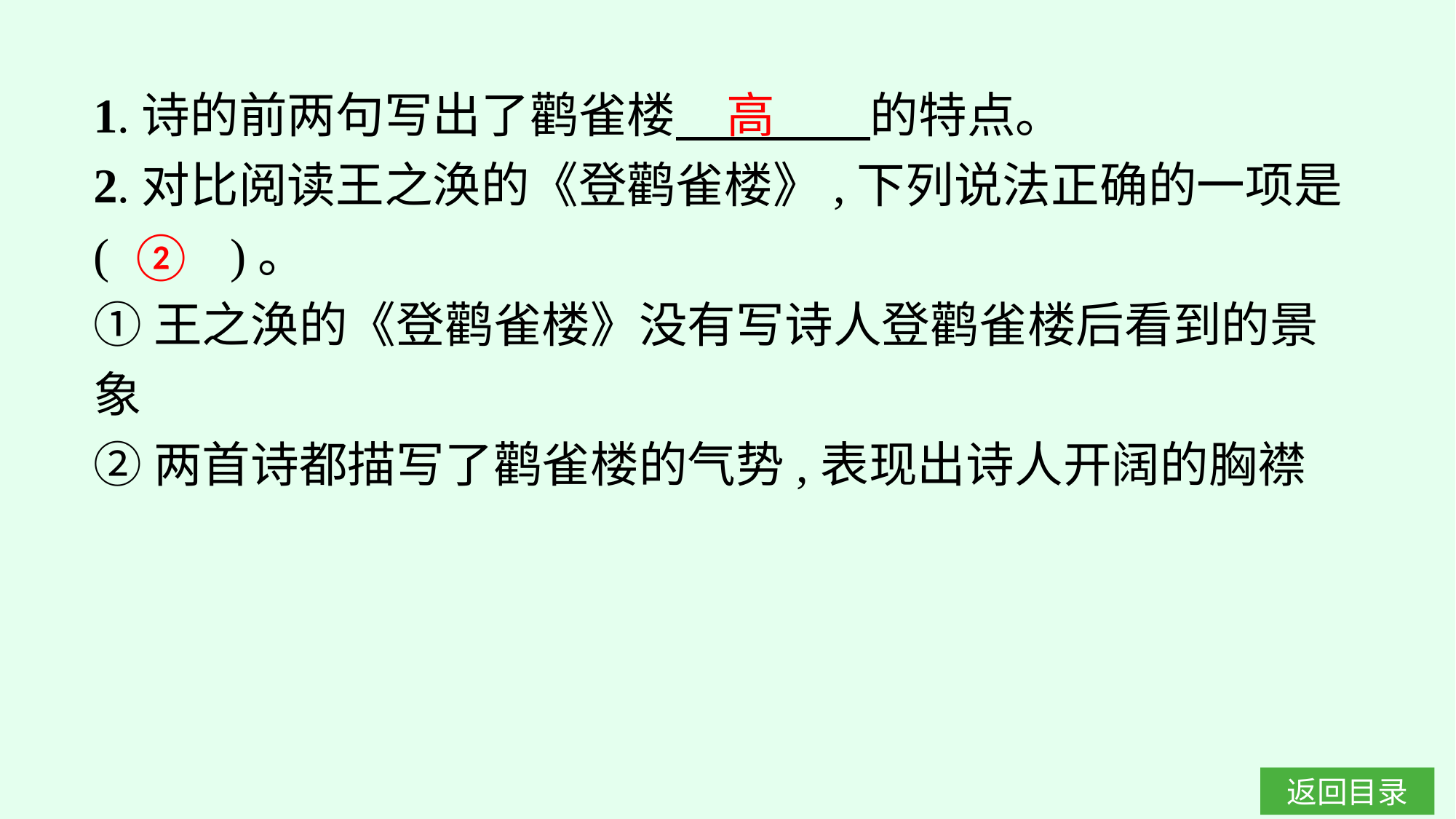

1.诗的前两句写出了鹳雀楼　　　　的特点。
2.对比阅读王之涣的《登鹳雀楼》,下列说法正确的一项是(　　)。
①王之涣的《登鹳雀楼》没有写诗人登鹳雀楼后看到的景象
②两首诗都描写了鹳雀楼的气势,表现出诗人开阔的胸襟
高
②